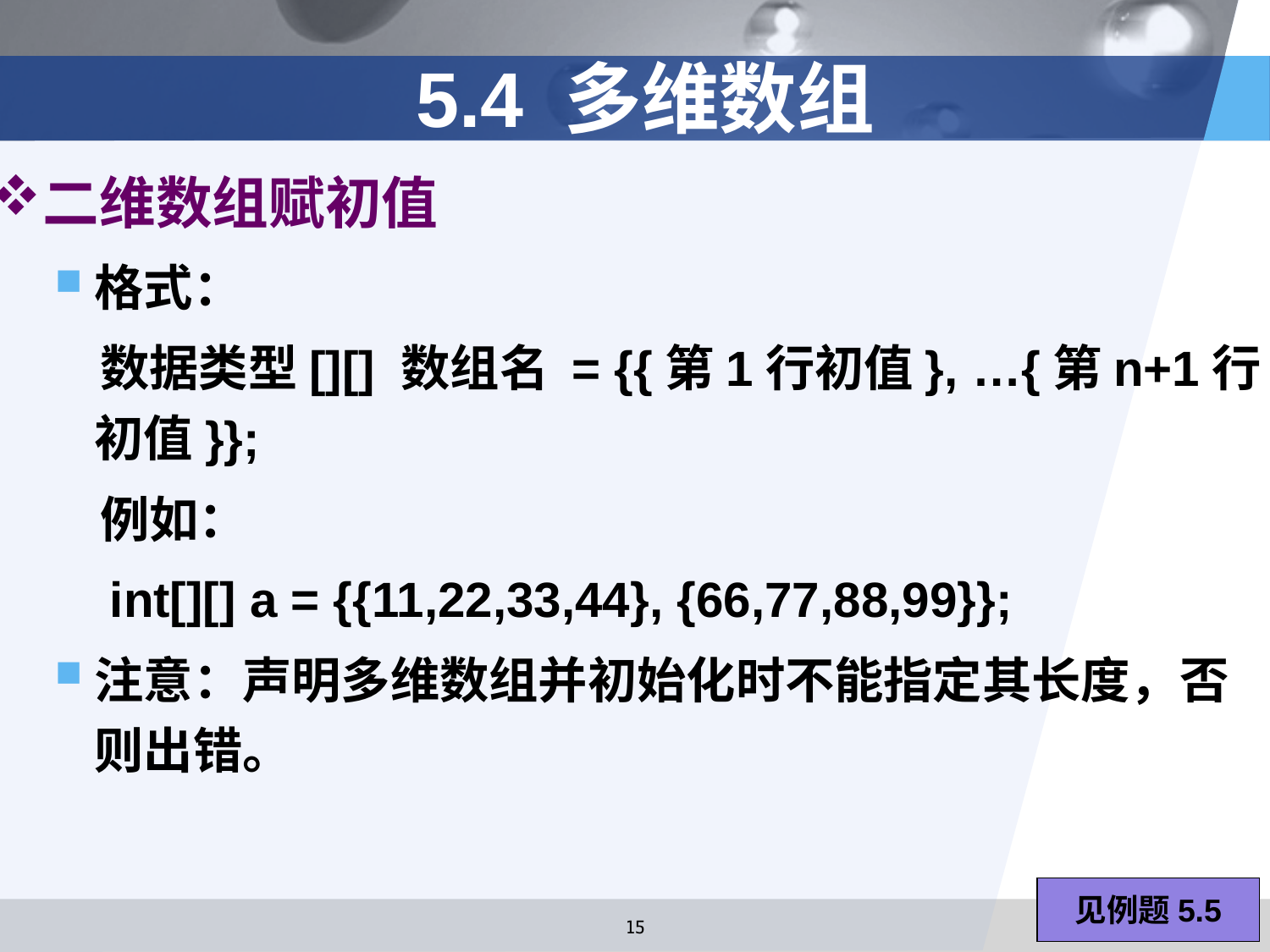

# 5.4 多维数组
二维数组赋初值
格式：
   数据类型[][] 数组名 = {{第1行初值}, …{第n+1行初值}};
   例如：
    int[][] a = {{11,22,33,44}, {66,77,88,99}};
注意：声明多维数组并初始化时不能指定其长度，否则出错。

见例题5.5

15